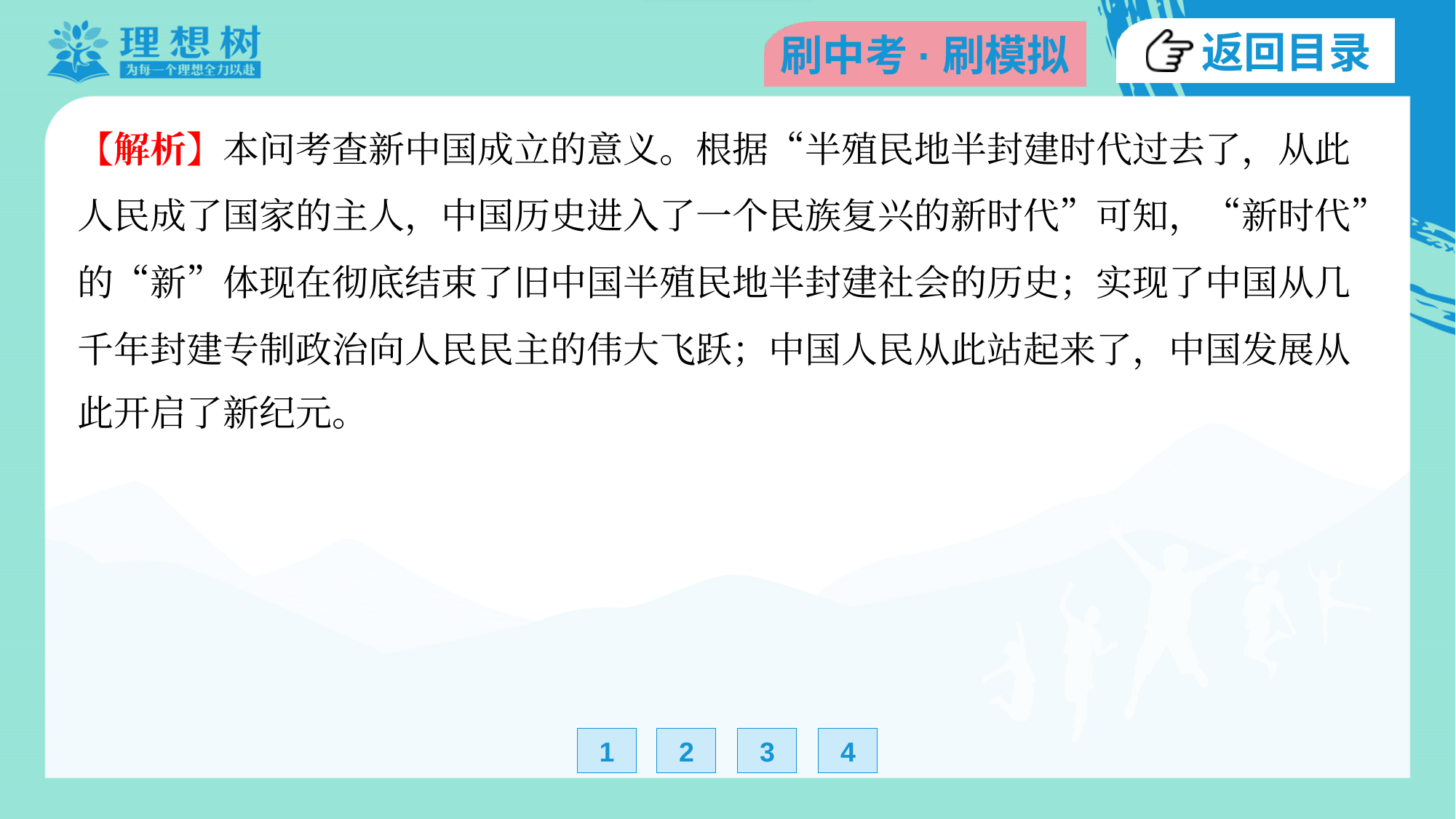

【解析】本问考查新中国成立的意义。根据“半殖民地半封建时代过去了，从此
人民成了国家的主人，中国历史进入了一个民族复兴的新时代”可知，“新时代”
的“新”体现在彻底结束了旧中国半殖民地半封建社会的历史；实现了中国从几
千年封建专制政治向人民民主的伟大飞跃；中国人民从此站起来了，中国发展从
此开启了新纪元。